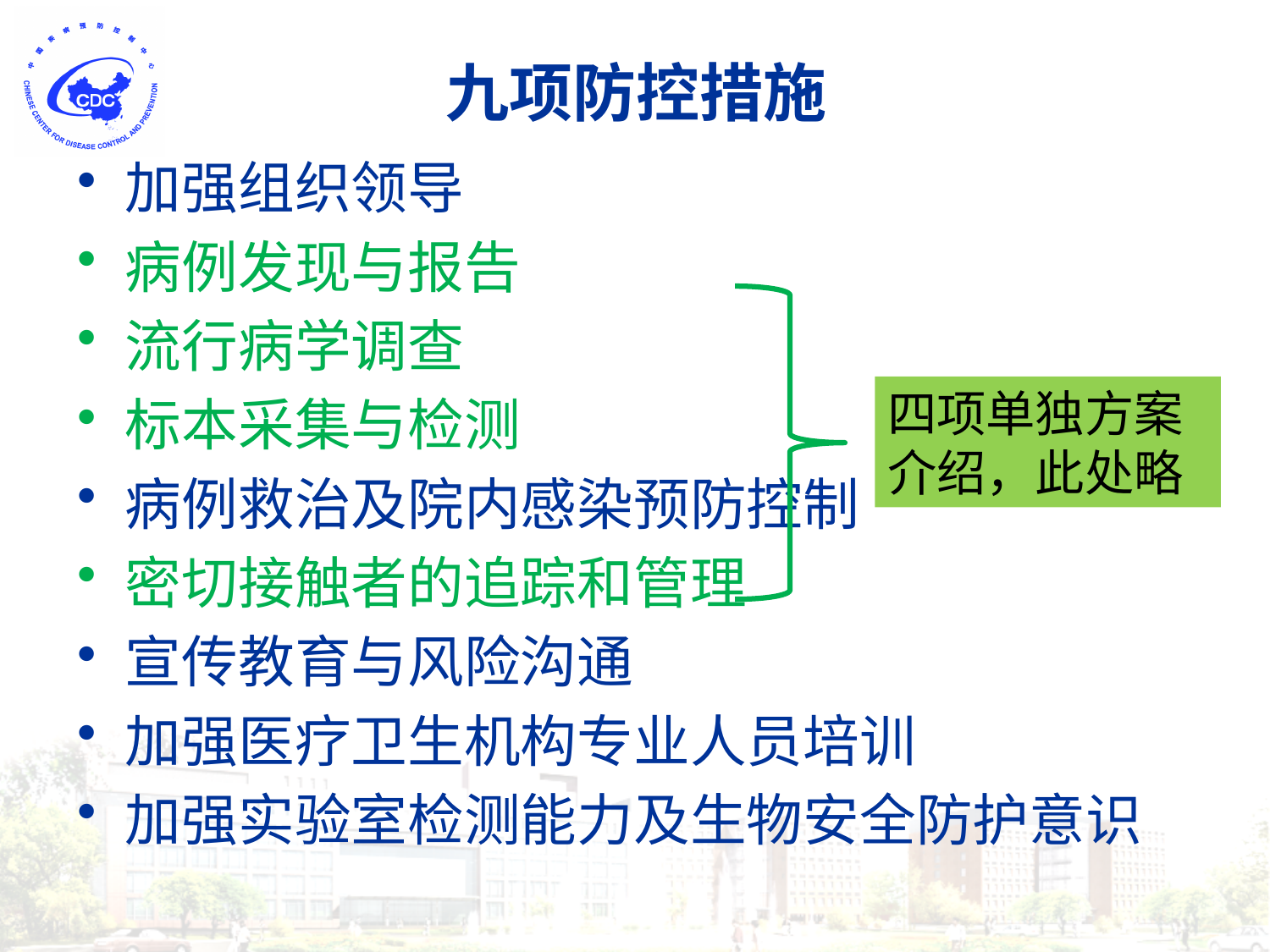

# 九项防控措施
加强组织领导
病例发现与报告
流行病学调查
标本采集与检测
病例救治及院内感染预防控制
密切接触者的追踪和管理
宣传教育与风险沟通
加强医疗卫生机构专业人员培训
加强实验室检测能力及生物安全防护意识

四项单独方案介绍，此处略